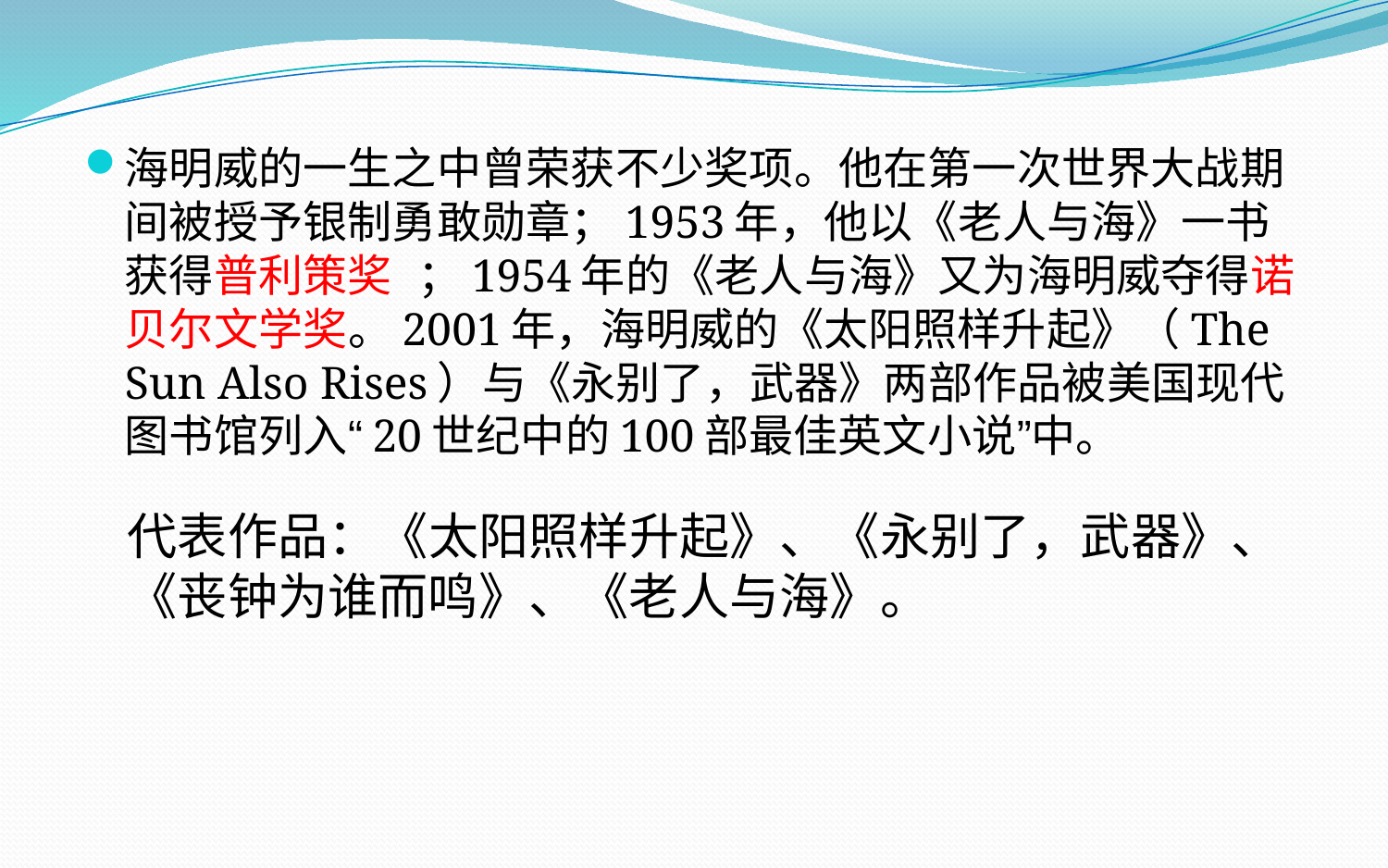

海明威的一生之中曾荣获不少奖项。他在第一次世界大战期间被授予银制勇敢勋章；1953年，他以《老人与海》一书获得普利策奖  ；1954年的《老人与海》又为海明威夺得诺贝尔文学奖。2001年，海明威的《太阳照样升起》（The Sun Also Rises）与《永别了，武器》两部作品被美国现代图书馆列入“20世纪中的100部最佳英文小说”中。

#
代表作品：《太阳照样升起》、《永别了，武器》、《丧钟为谁而鸣》、《老人与海》。